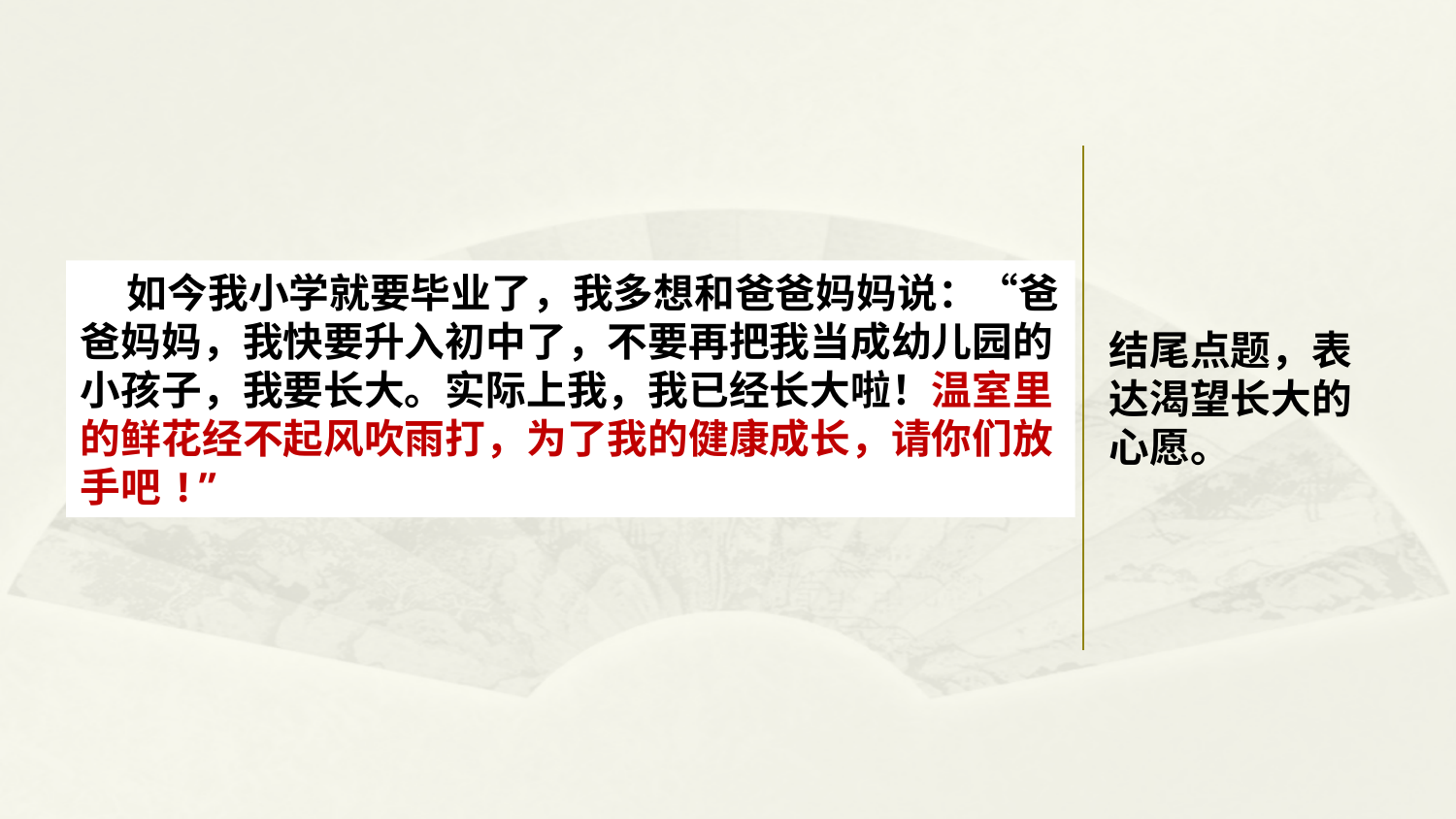

如今我小学就要毕业了，我多想和爸爸妈妈说：“爸爸妈妈，我快要升入初中了，不要再把我当成幼儿园的小孩子，我要长大。实际上我，我已经长大啦！温室里的鲜花经不起风吹雨打，为了我的健康成长，请你们放手吧!”
结尾点题，表达渴望长大的心愿。